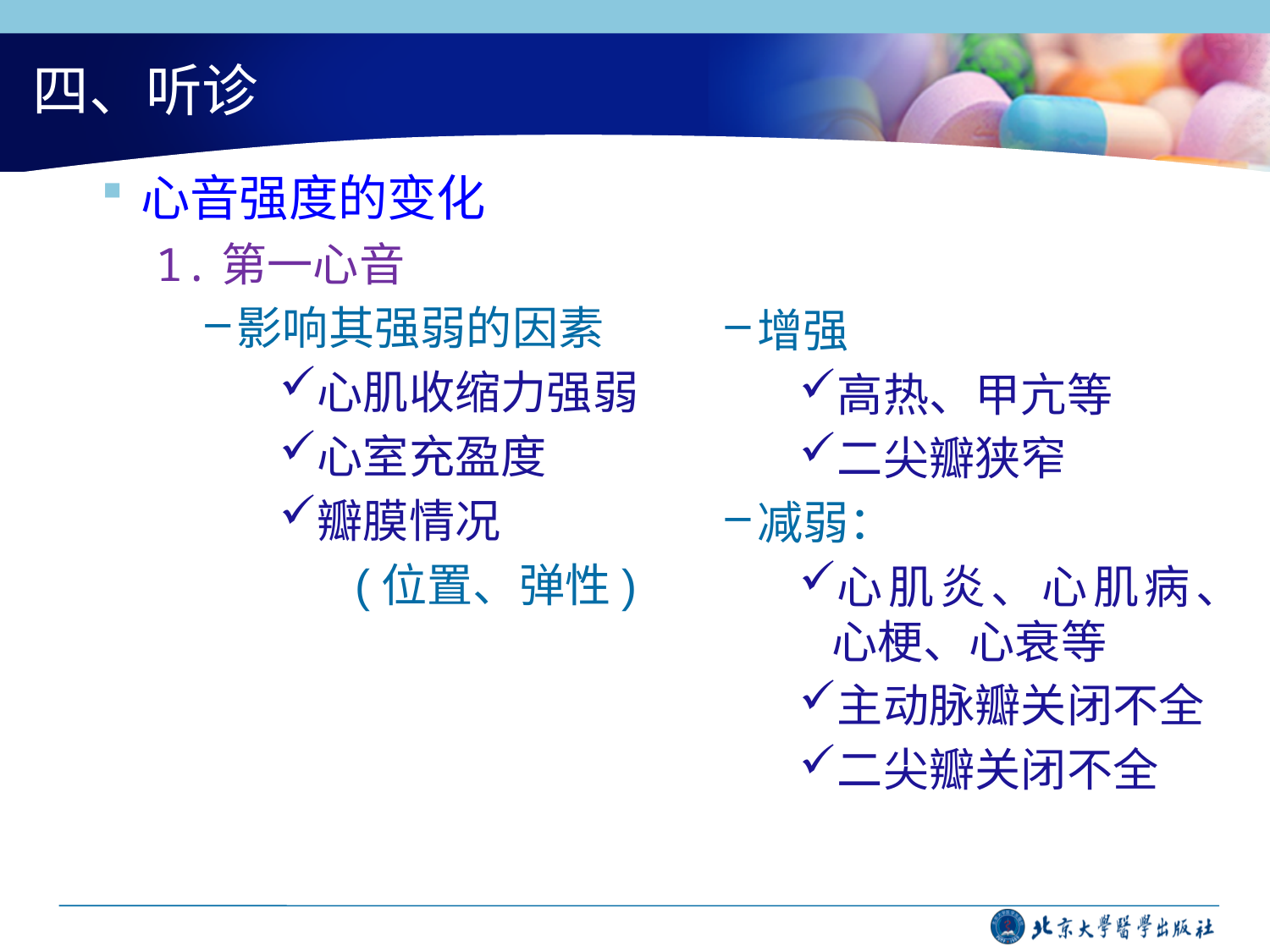

# 四、听诊
心音强度的变化
1.第一心音
影响其强弱的因素
心肌收缩力强弱
心室充盈度
瓣膜情况
(位置、弹性)
增强
高热、甲亢等
二尖瓣狭窄
减弱：
心肌炎、心肌病、心梗、心衰等
主动脉瓣关闭不全
二尖瓣关闭不全